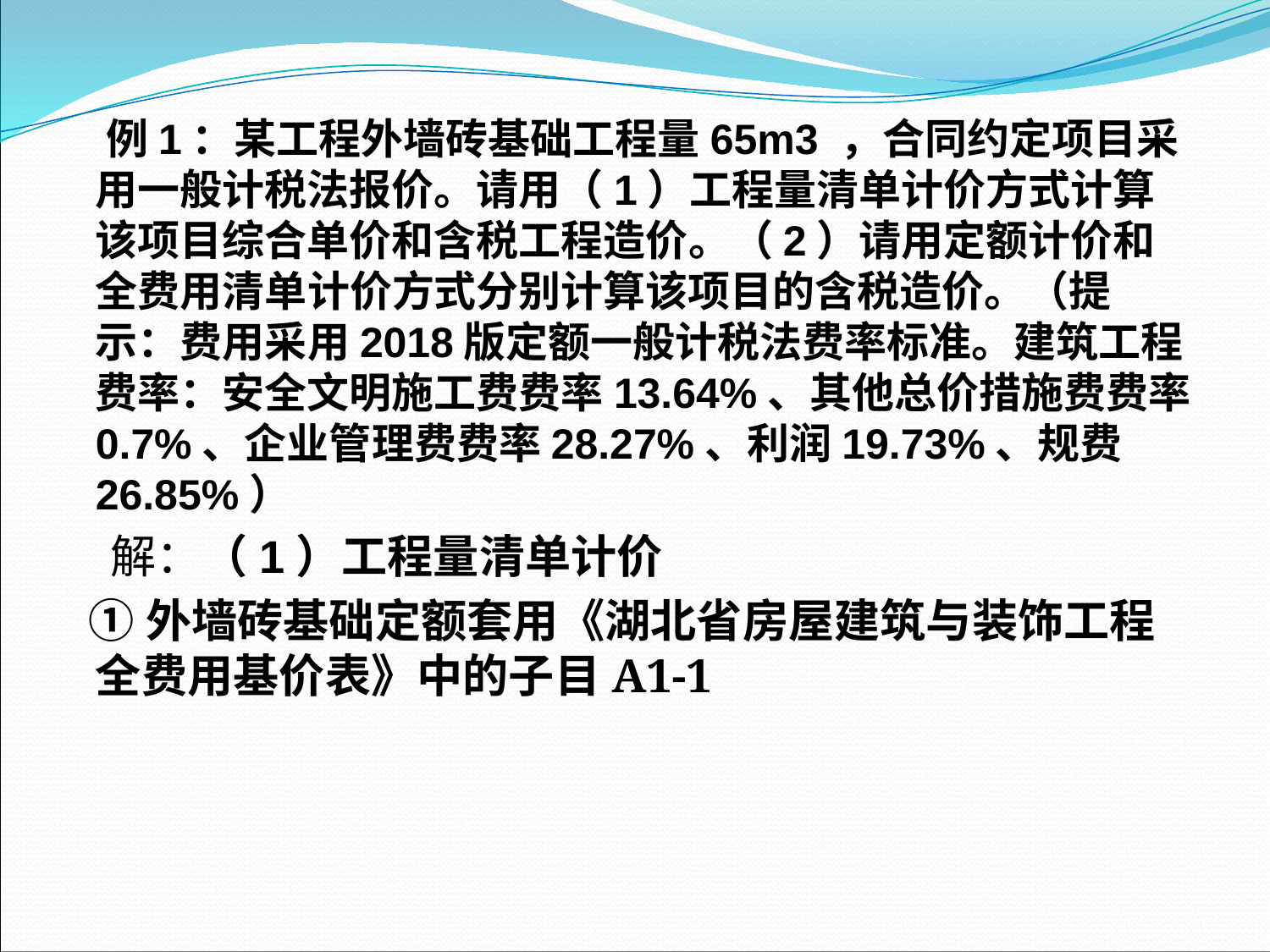

例1：某工程外墙砖基础工程量65m3 ，合同约定项目采用一般计税法报价。请用（1）工程量清单计价方式计算该项目综合单价和含税工程造价。（2）请用定额计价和全费用清单计价方式分别计算该项目的含税造价。（提示：费用采用2018版定额一般计税法费率标准。建筑工程费率：安全文明施工费费率13.64%、其他总价措施费费率0.7%、企业管理费费率28.27%、利润19.73%、规费26.85%）
    解：（1）工程量清单计价
   ①外墙砖基础定额套用《湖北省房屋建筑与装饰工程全费用基价表》中的子目A1-1